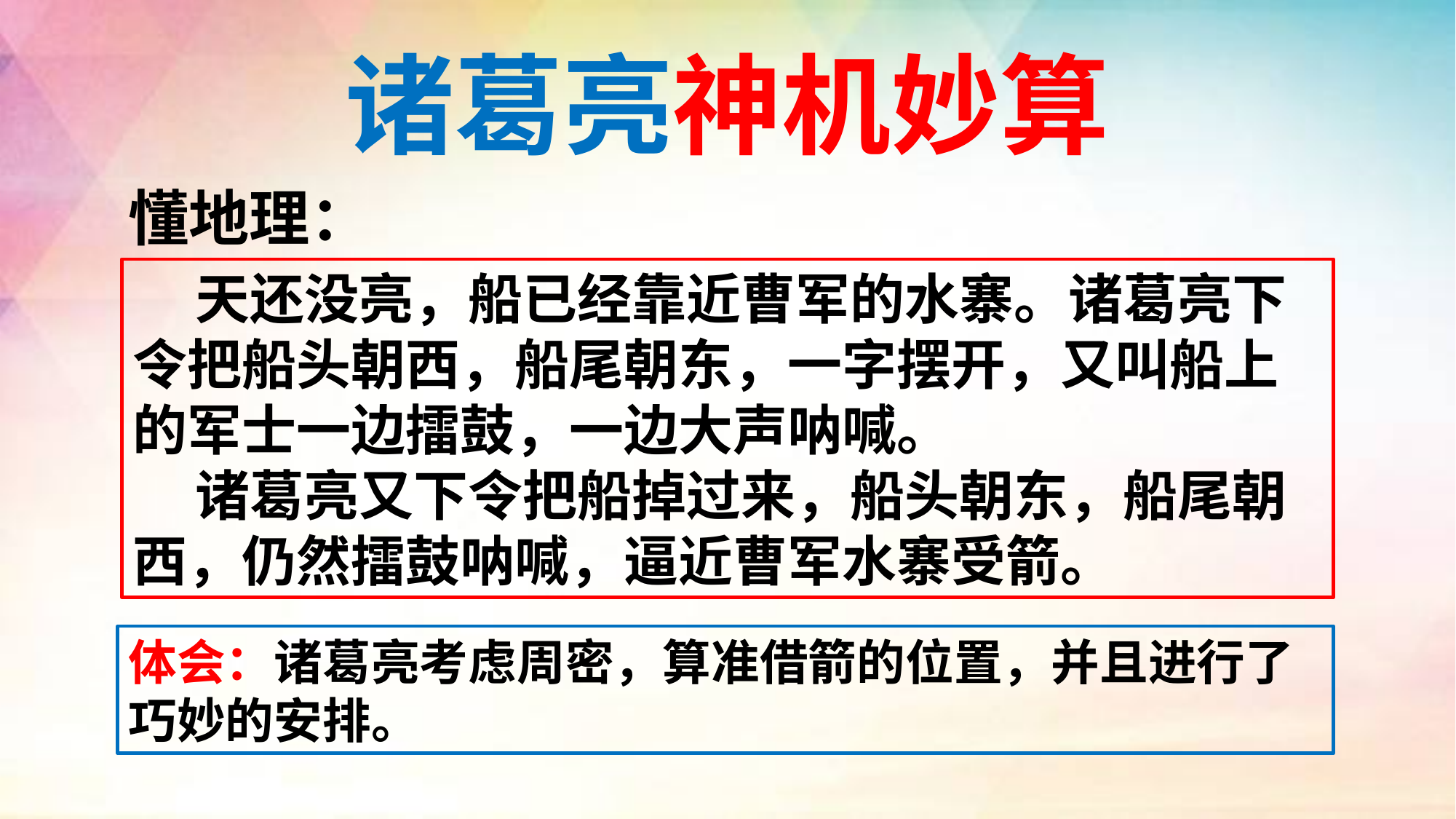

诸葛亮神机妙算
懂地理：
    天还没亮，船已经靠近曹军的水寨。诸葛亮下令把船头朝西，船尾朝东，一字摆开，又叫船上的军士一边擂鼓，一边大声呐喊。
    诸葛亮又下令把船掉过来，船头朝东，船尾朝西，仍然擂鼓呐喊，逼近曹军水寨受箭。
体会：诸葛亮考虑周密，算准借箭的位置，并且进行了巧妙的安排。